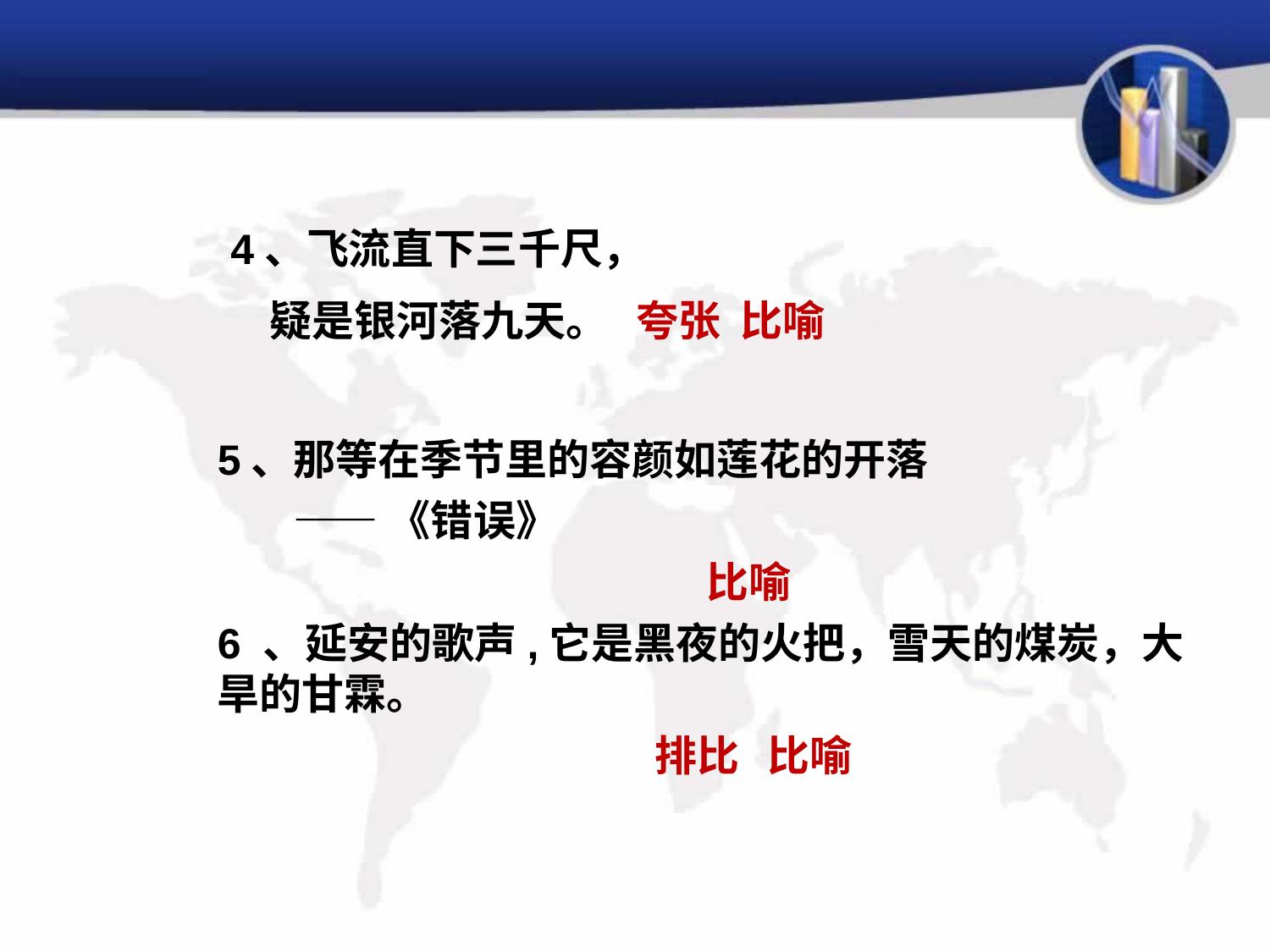

4、飞流直下三千尺，
   疑是银河落九天。   夸张  比喻
5、那等在季节里的容颜如莲花的开落
        ——《错误》
      比喻
6 、延安的歌声,它是黑夜的火把，雪天的煤炭，大旱的甘霖。
       排比   比喻